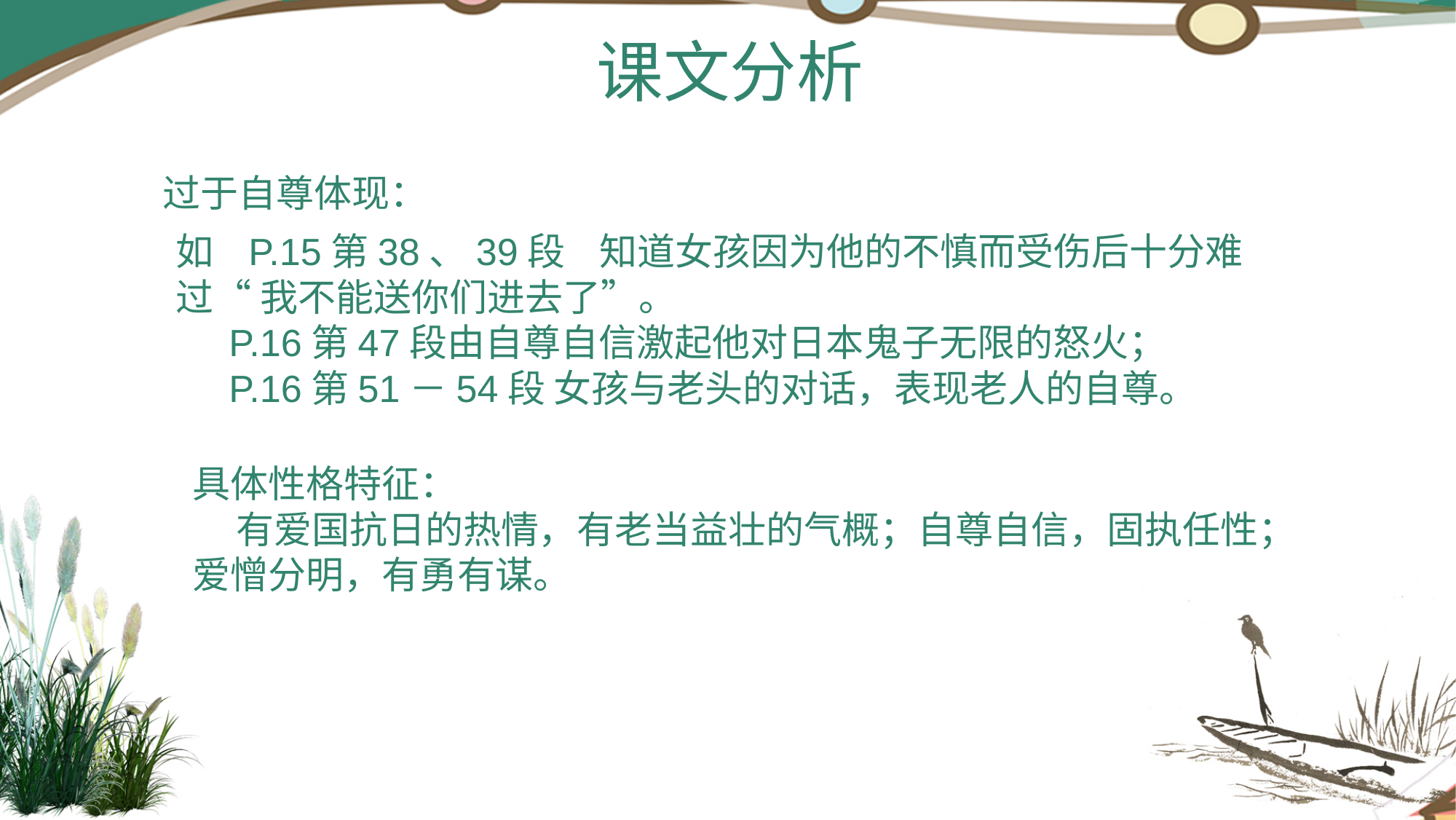

课文分析
 过于自尊体现：
如   P.15第38、39段    知道女孩因为他的不慎而受伤后十分难过“ 我不能送你们进去了”。
     P.16第47段由自尊自信激起他对日本鬼子无限的怒火；
     P.16第51－54段 女孩与老头的对话，表现老人的自尊。
具体性格特征：
    有爱国抗日的热情，有老当益壮的气概；自尊自信，固执任性；爱憎分明，有勇有谋。